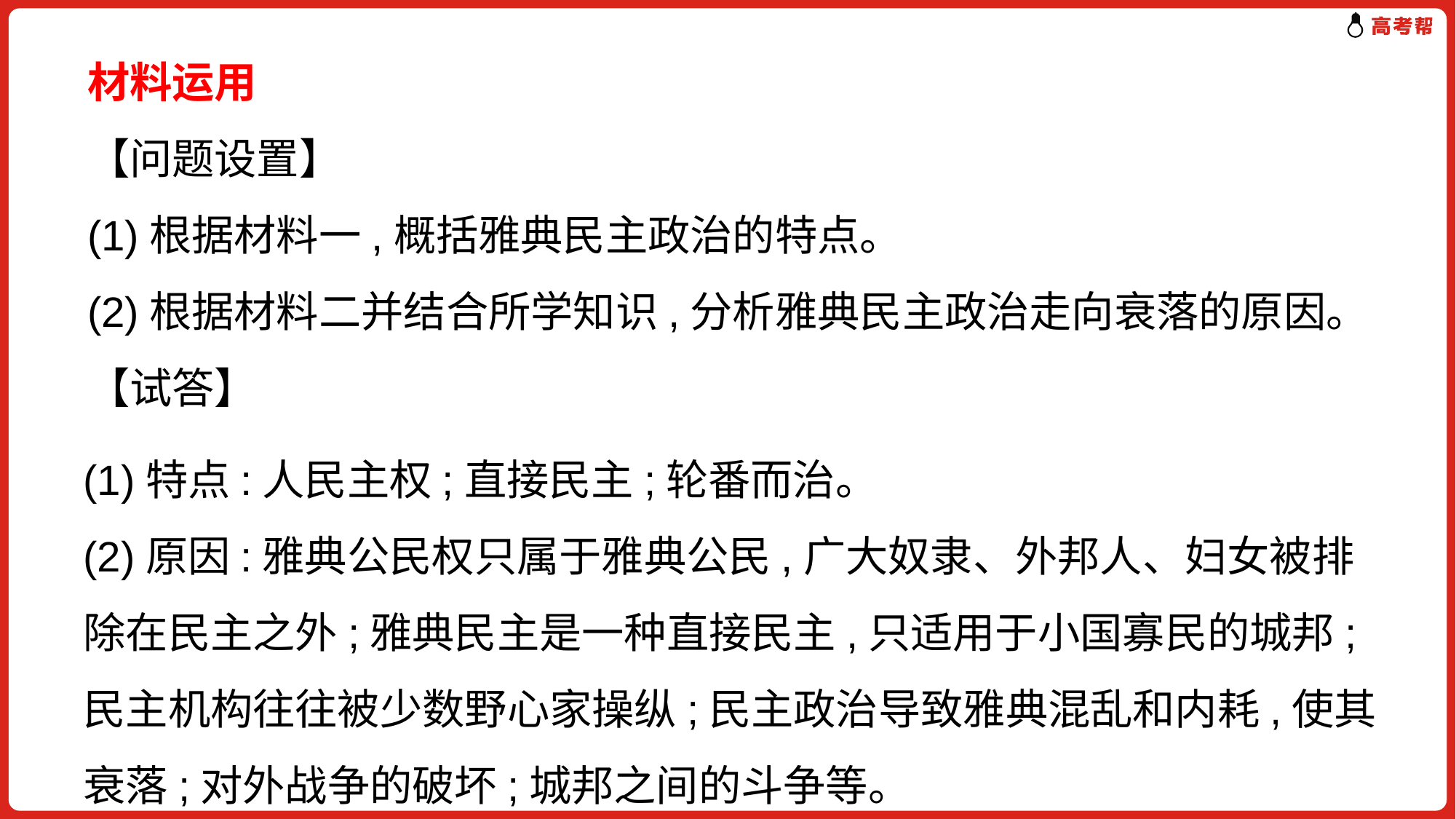

材料运用
【问题设置】
(1)根据材料一,概括雅典民主政治的特点。
(2)根据材料二并结合所学知识,分析雅典民主政治走向衰落的原因。【试答】
(1)特点:人民主权;直接民主;轮番而治。
(2)原因:雅典公民权只属于雅典公民,广大奴隶、外邦人、妇女被排除在民主之外;雅典民主是一种直接民主,只适用于小国寡民的城邦;民主机构往往被少数野心家操纵;民主政治导致雅典混乱和内耗,使其衰落;对外战争的破坏;城邦之间的斗争等。